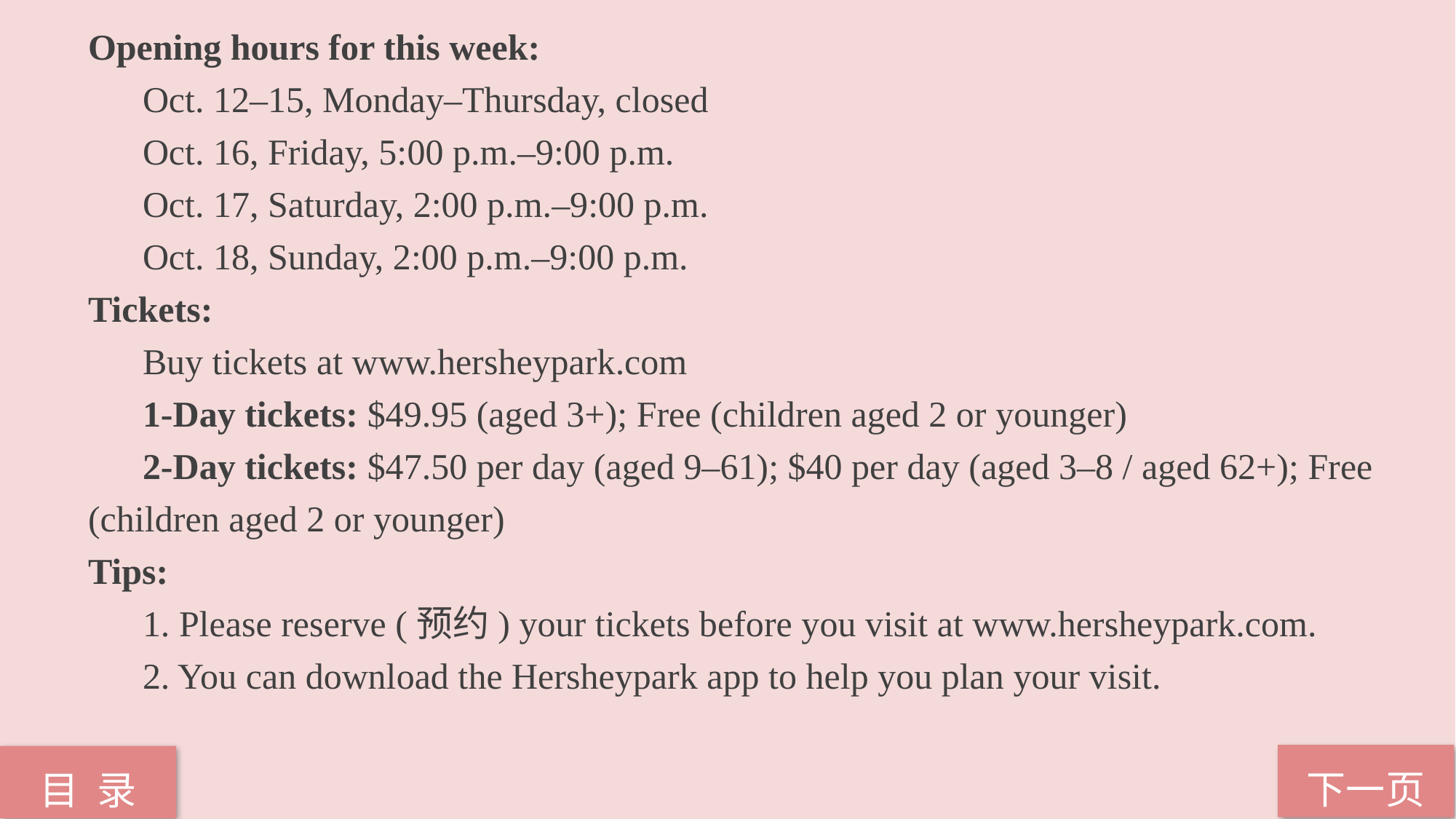

Opening hours for this week:
      Oct. 12–15, Monday–Thursday, closed
      Oct. 16, Friday, 5:00 p.m.–9:00 p.m.
      Oct. 17, Saturday, 2:00 p.m.–9:00 p.m.
      Oct. 18, Sunday, 2:00 p.m.–9:00 p.m.
Tickets:
      Buy tickets at www.hersheypark.com
      1-Day tickets: $49.95 (aged 3+); Free (children aged 2 or younger)
      2-Day tickets: $47.50 per day (aged 9–61); $40 per day (aged 3–8 / aged 62+); Free
(children aged 2 or younger)
Tips:
      1. Please reserve (预约) your tickets before you visit at www.hersheypark.com.
      2. You can download the Hersheypark app to help you plan your visit.